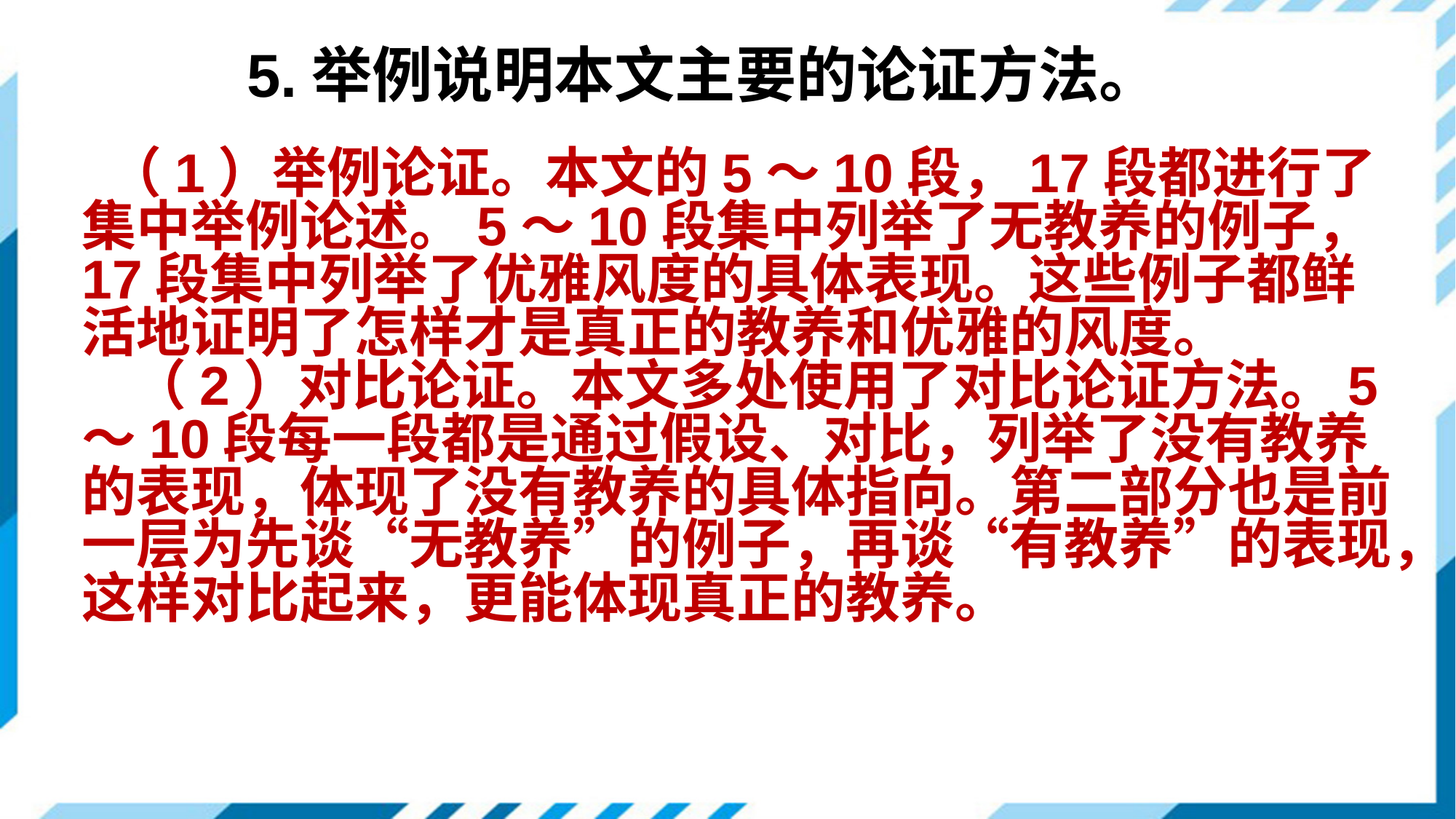

5.举例说明本文主要的论证方法。
  （1）举例论证。本文的5～10段，17段都进行了集中举例论述。5～10段集中列举了无教养的例子，17段集中列举了优雅风度的具体表现。这些例子都鲜活地证明了怎样才是真正的教养和优雅的风度。
   （2）对比论证。本文多处使用了对比论证方法。5～10段每一段都是通过假设、对比，列举了没有教养的表现，体现了没有教养的具体指向。第二部分也是前一层为先谈“无教养”的例子，再谈“有教养”的表现，这样对比起来，更能体现真正的教养。